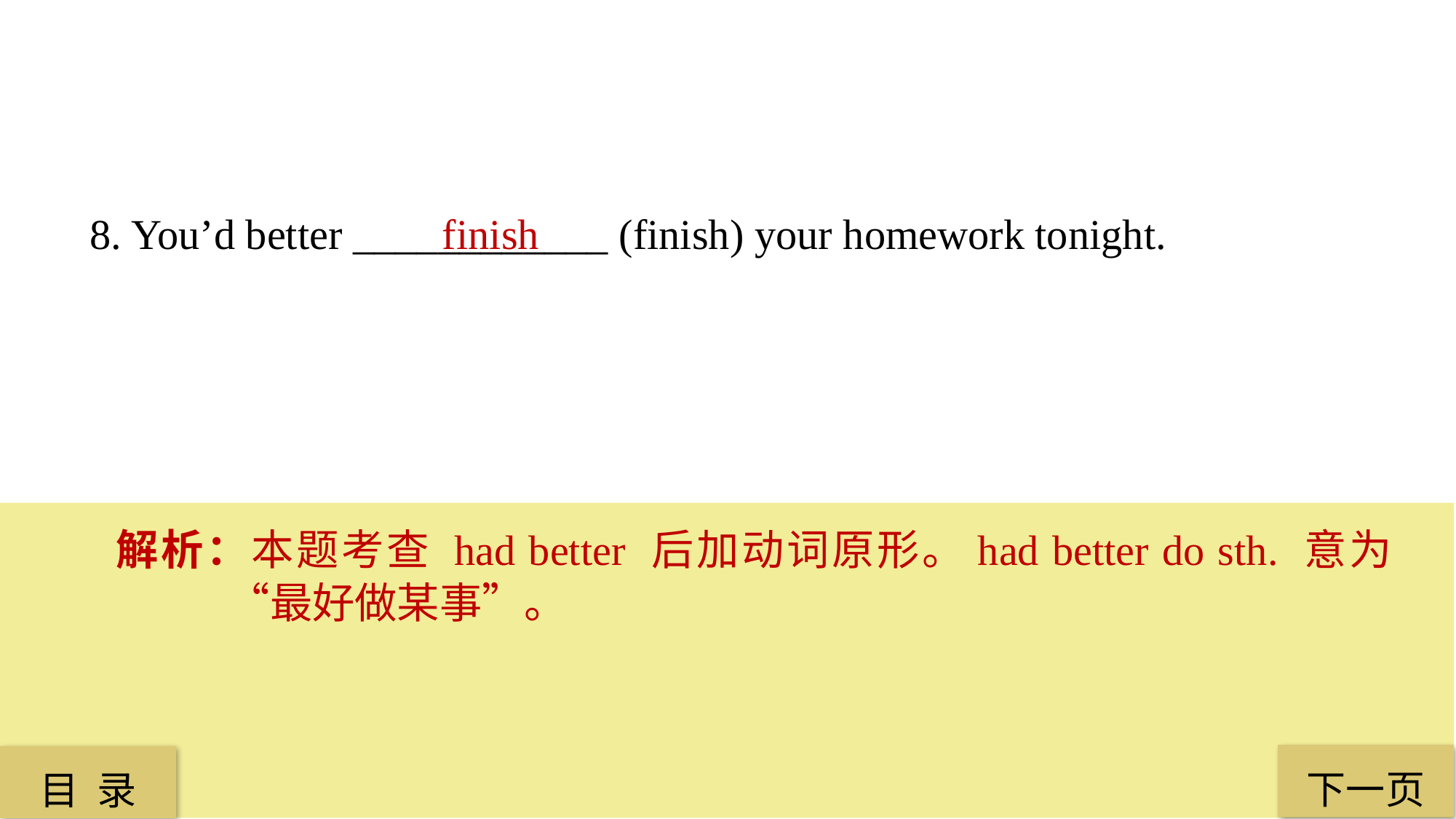

8. You’d better ____________ (finish) your homework tonight.
 finish
解析：本题考查 had better 后加动词原形。had better do sth. 意为“最好做某事”。